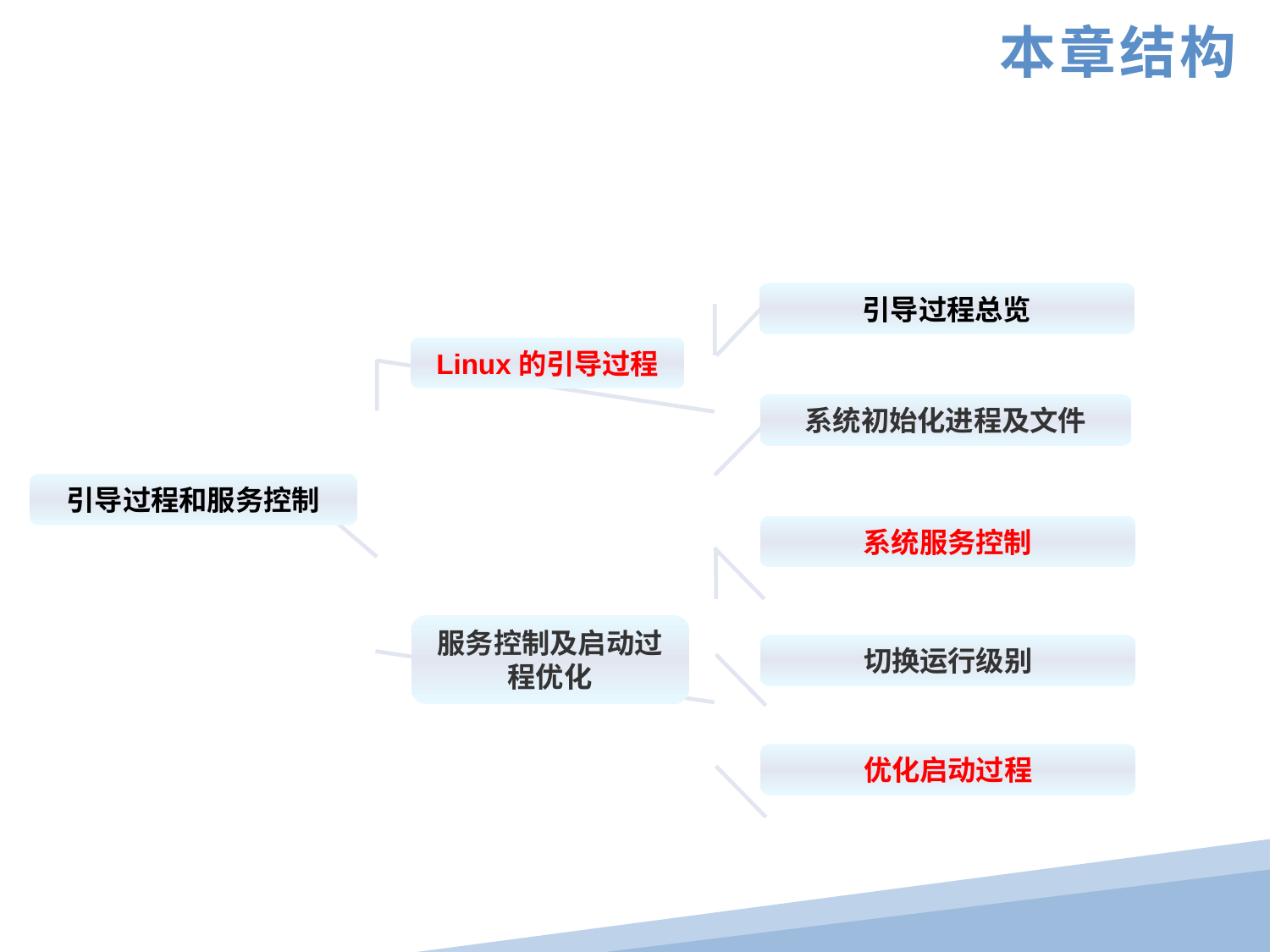

本章结构
引导过程总览

Linux的引导过程

系统初始化进程及文件

引导过程和服务控制

系统服务控制

服务控制及启动过程优化
切换运行级别

优化启动过程